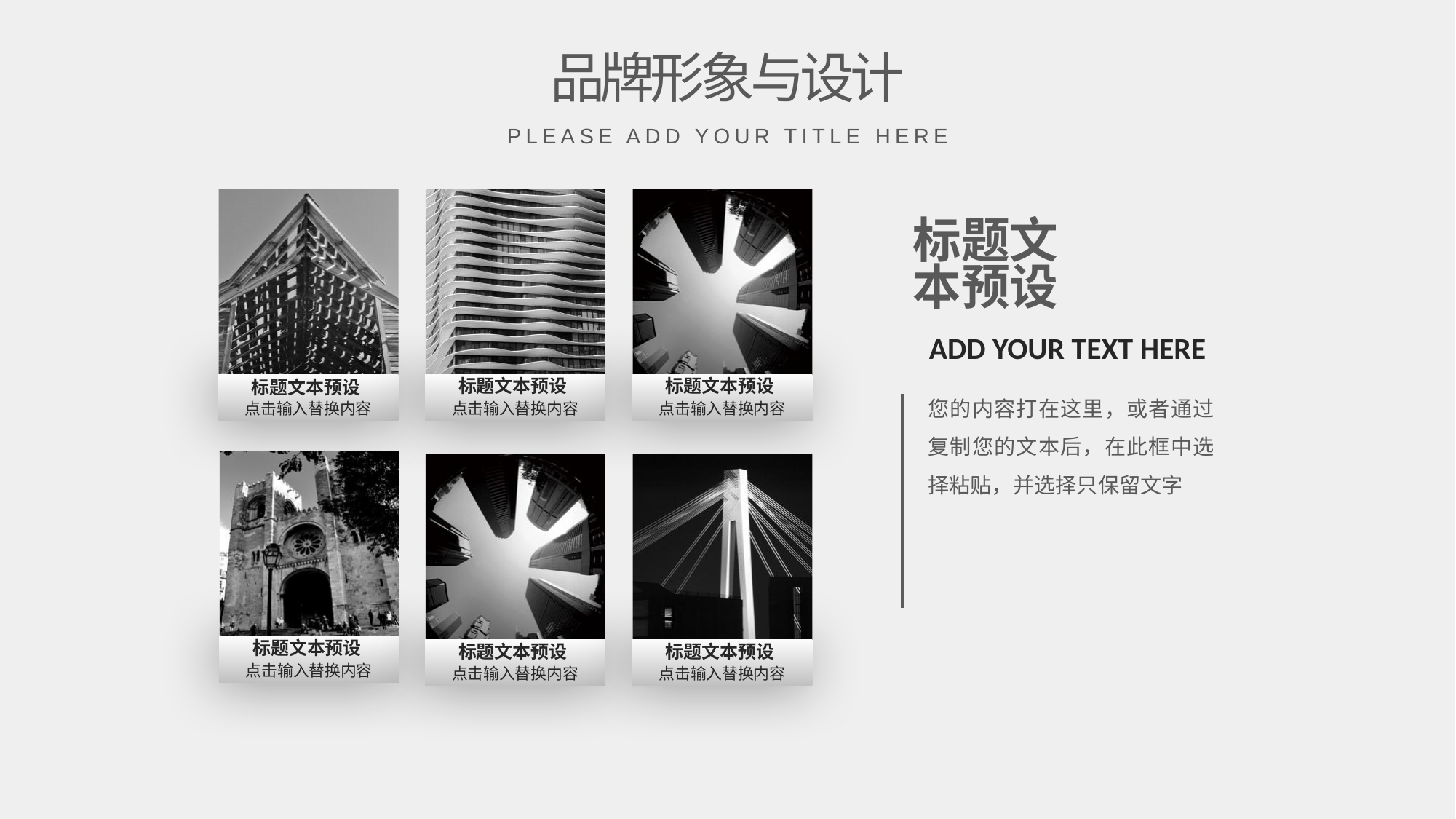

品牌形象与设计
PLEASE ADD YOUR TITLE HERE

标题文本预设

点击输入替换内容

标题文本预设
ADD YOUR TEXT HERE
您的内容打在这里，或者通过复制您的文本后，在此框中选择粘贴，并选择只保留文字
标题文本预设
标题文本预设

点击输入替换内容
点击输入替换内容

标题文本预设
标题文本预设
标题文本预设

点击输入替换内容
点击输入替换内容
点击输入替换内容